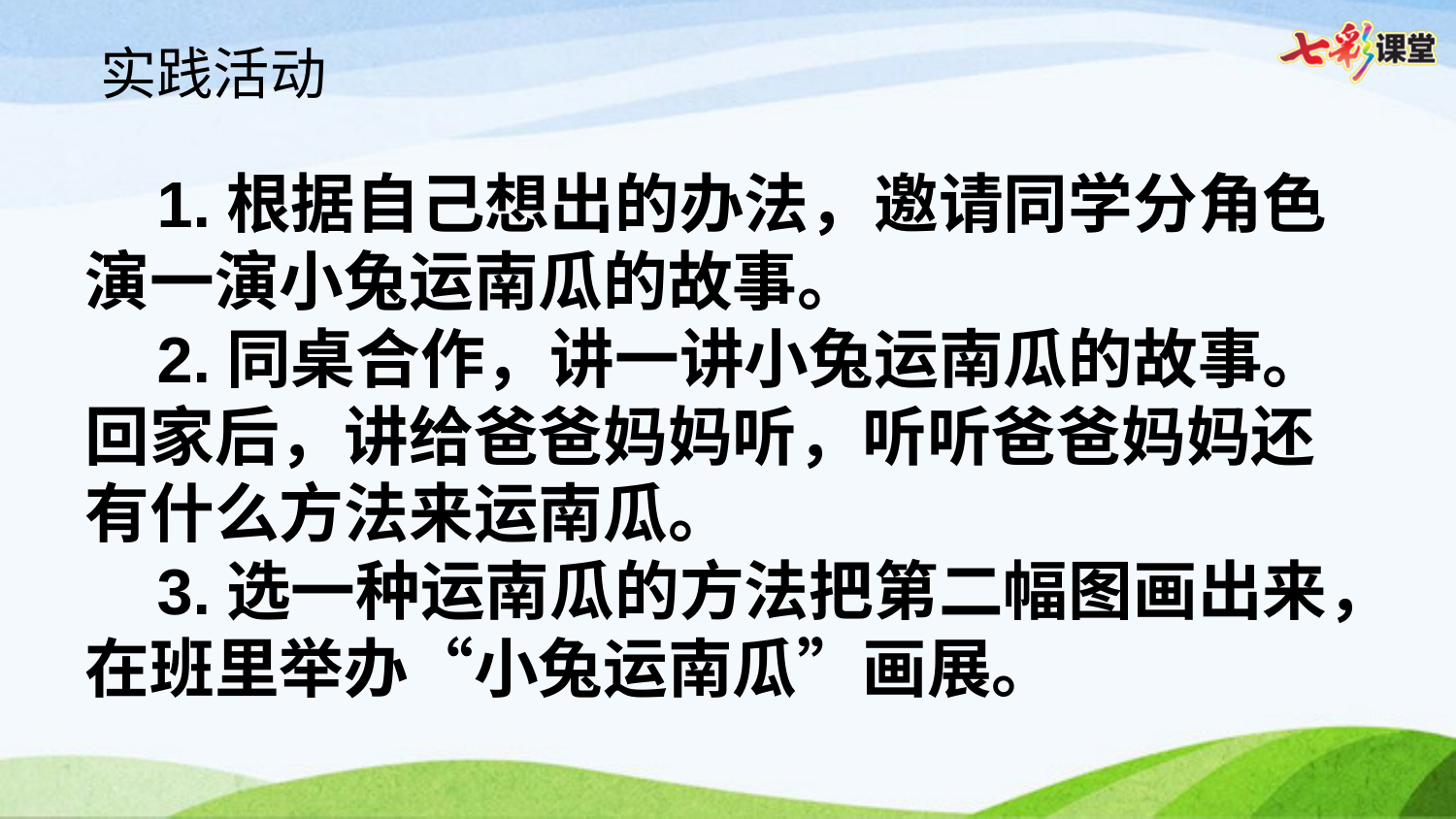

实践活动
    1.根据自己想出的办法，邀请同学分角色演一演小兔运南瓜的故事。
    2.同桌合作，讲一讲小兔运南瓜的故事。回家后，讲给爸爸妈妈听，听听爸爸妈妈还有什么方法来运南瓜。
    3.选一种运南瓜的方法把第二幅图画出来，在班里举办“小兔运南瓜”画展。